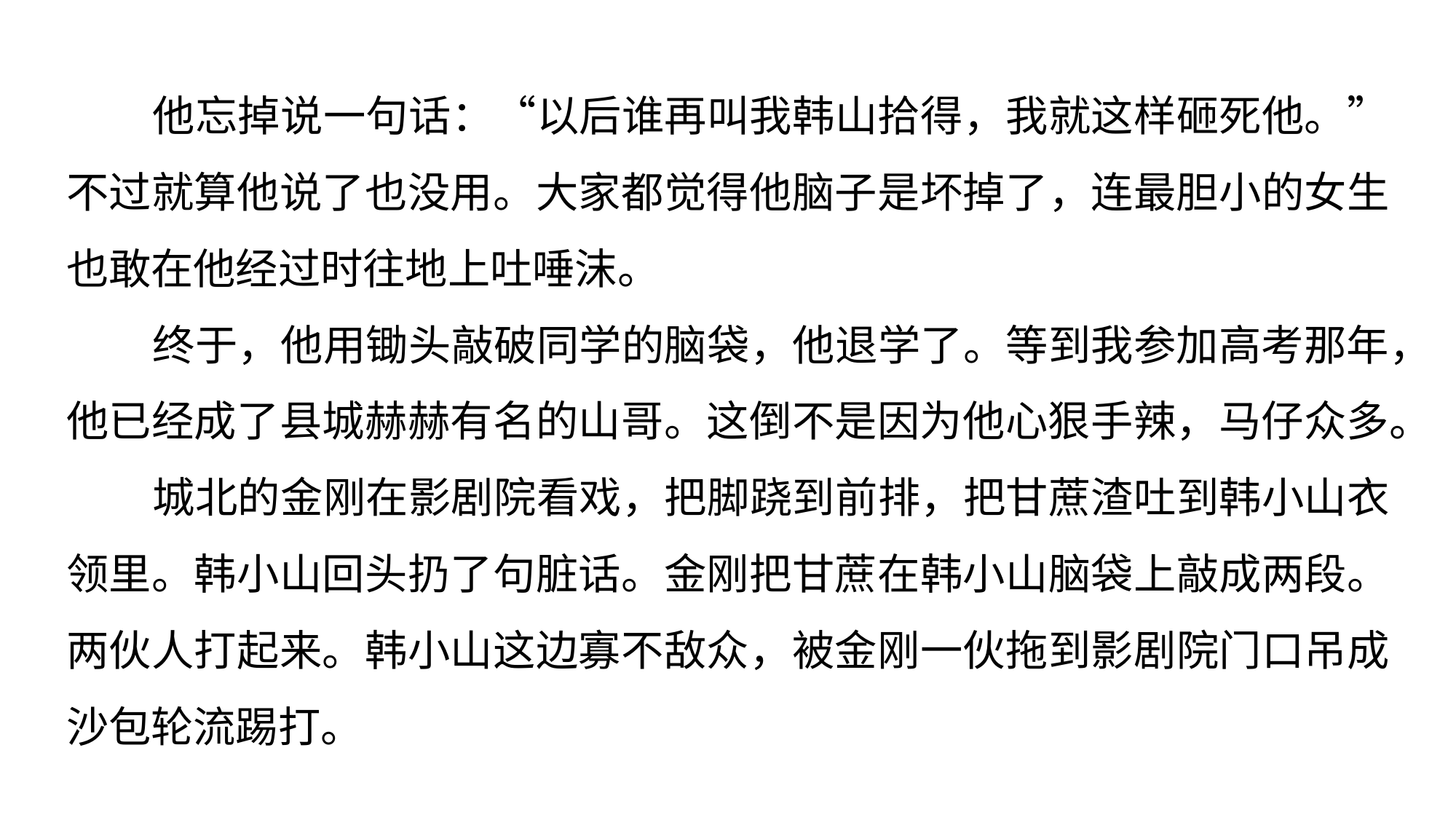

他忘掉说一句话：“以后谁再叫我韩山拾得，我就这样砸死他。”不过就算他说了也没用。大家都觉得他脑子是坏掉了，连最胆小的女生也敢在他经过时往地上吐唾沫。
终于，他用锄头敲破同学的脑袋，他退学了。等到我参加高考那年，他已经成了县城赫赫有名的山哥。这倒不是因为他心狠手辣，马仔众多。
城北的金刚在影剧院看戏，把脚跷到前排，把甘蔗渣吐到韩小山衣领里。韩小山回头扔了句脏话。金刚把甘蔗在韩小山脑袋上敲成两段。两伙人打起来。韩小山这边寡不敌众，被金刚一伙拖到影剧院门口吊成沙包轮流踢打。